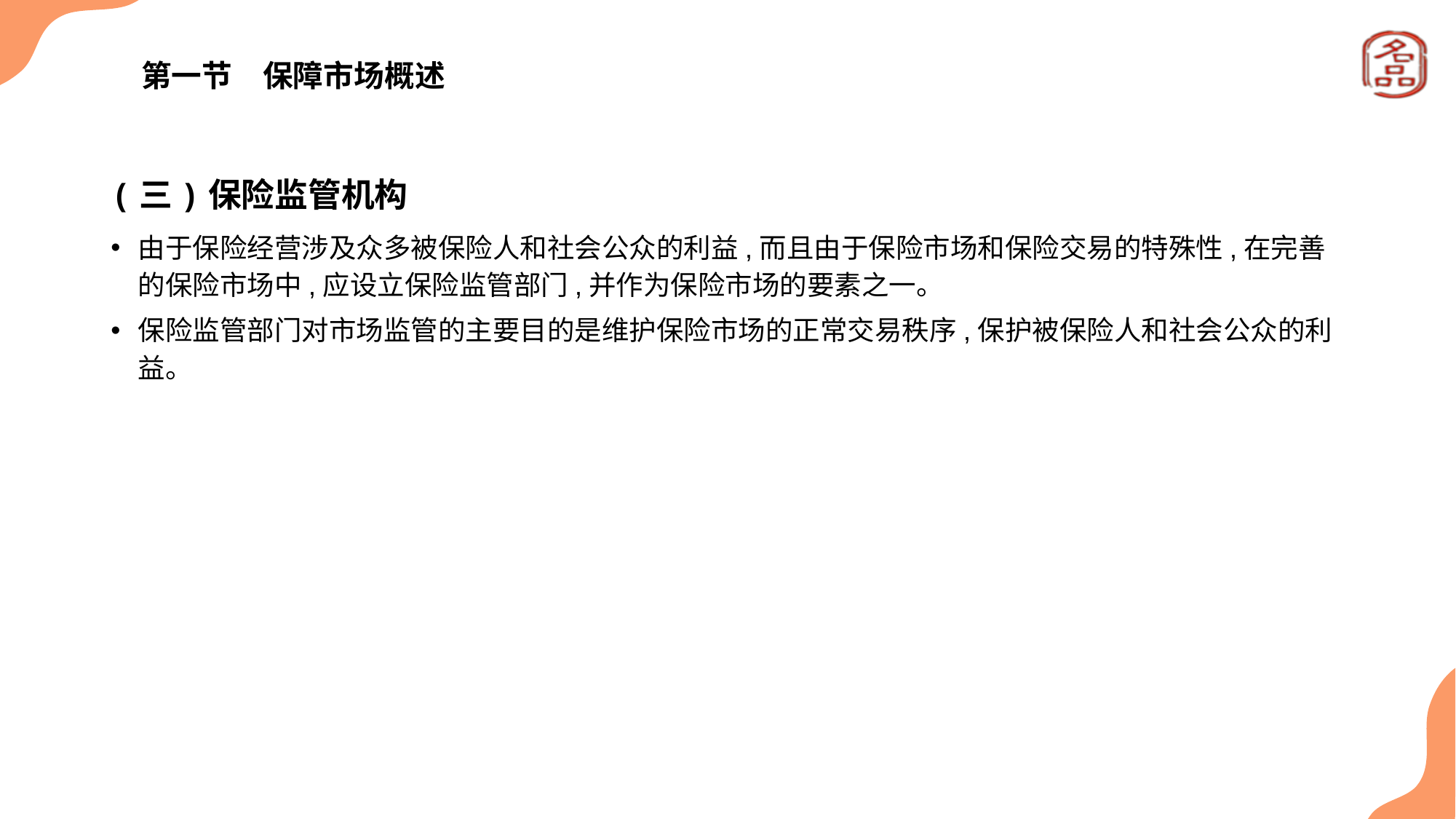

# 第一节　保障市场概述
(三)保险监管机构
由于保险经营涉及众多被保险人和社会公众的利益,而且由于保险市场和保险交易的特殊性,在完善的保险市场中,应设立保险监管部门,并作为保险市场的要素之一。
保险监管部门对市场监管的主要目的是维护保险市场的正常交易秩序,保护被保险人和社会公众的利益。